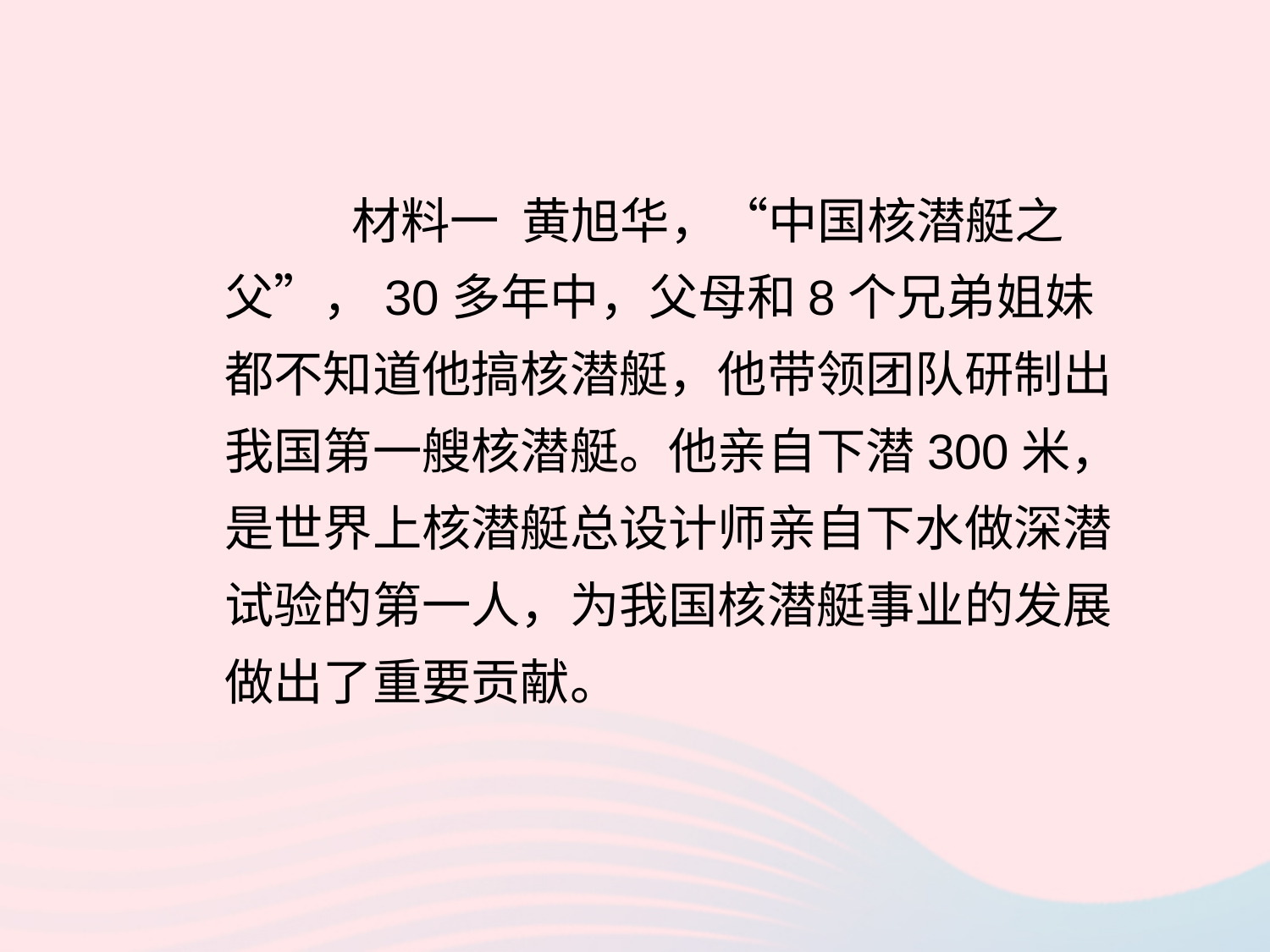

材料一  黄旭华，“中国核潜艇之父”，30多年中，父母和8个兄弟姐妹都不知道他搞核潜艇，他带领团队研制出我国第一艘核潜艇。他亲自下潜300米，是世界上核潜艇总设计师亲自下水做深潜试验的第一人，为我国核潜艇事业的发展做出了重要贡献。